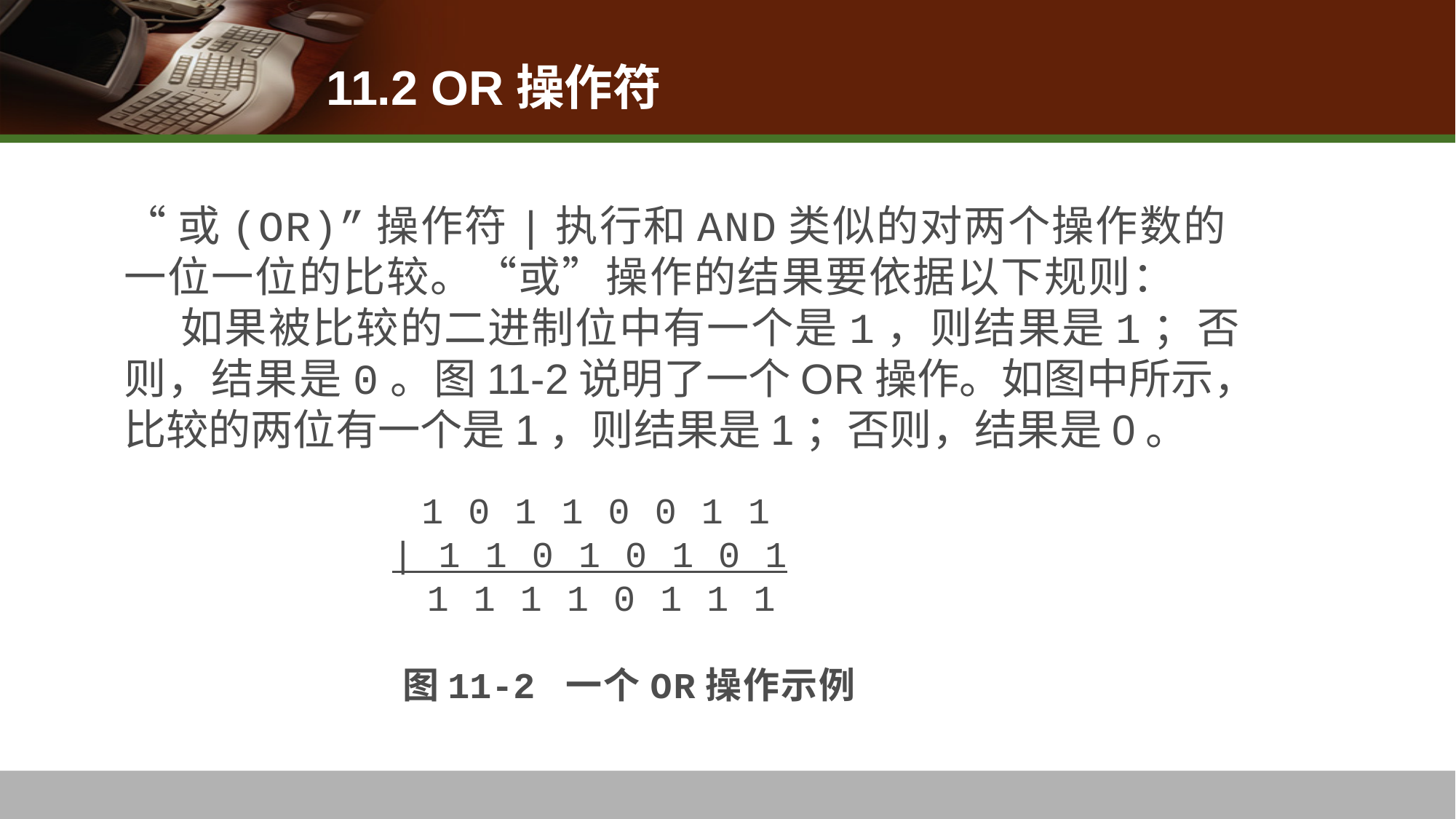

# 11.2 OR操作符

“或(OR)”操作符|执行和AND类似的对两个操作数的一位一位的比较。“或”操作的结果要依据以下规则：
     如果被比较的二进制位中有一个是1，则结果是1；否则，结果是0。图11-2说明了一个OR操作。如图中所示，比较的两位有一个是1，则结果是1；否则，结果是0。
  1 0 1 1 0 0 1 1
| 1 1 0 1 0 1 0 1
  1 1 1 1 0 1 1 1

          图11-2 一个OR操作示例